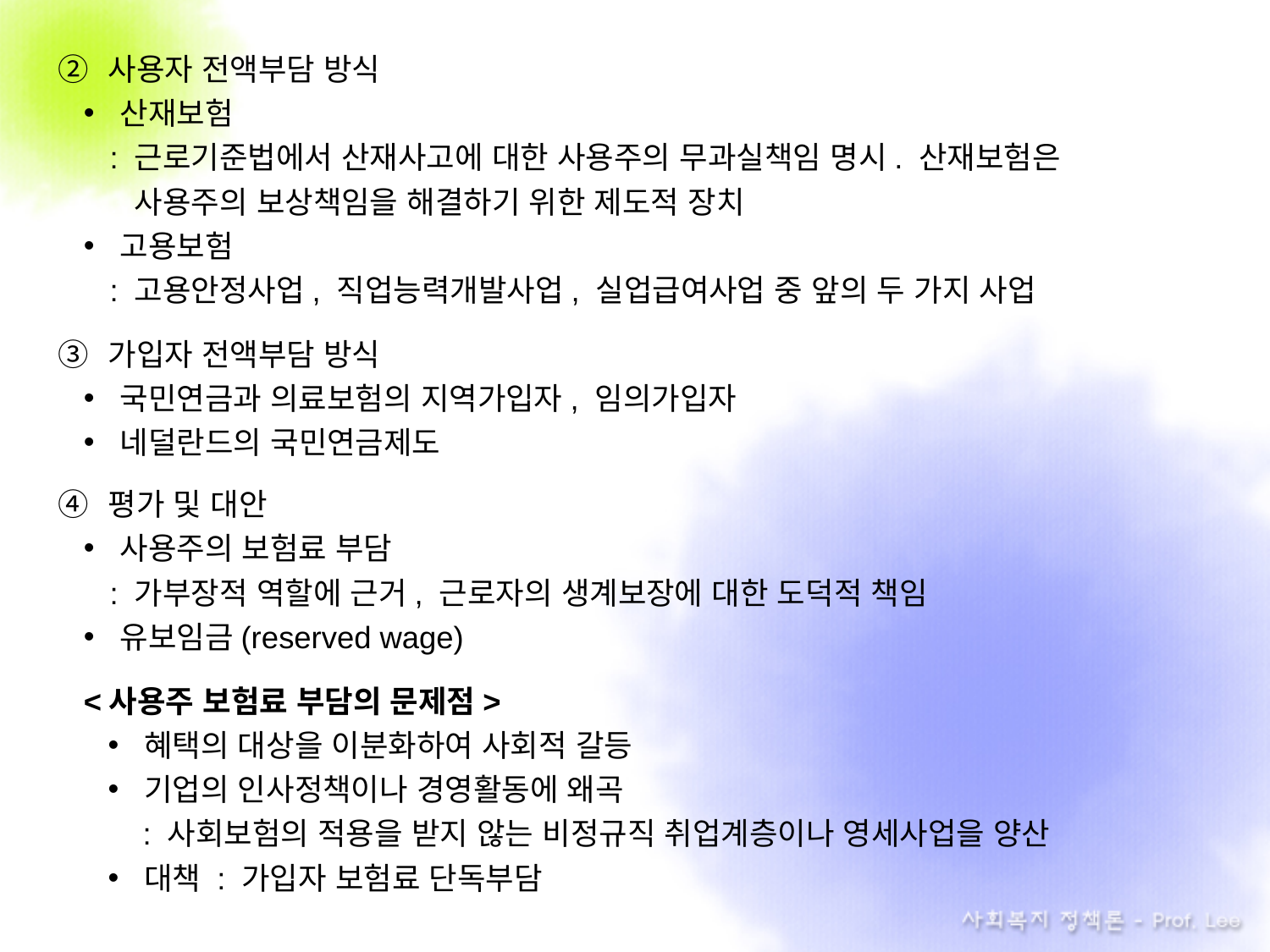

사용자 전액부담 방식
산재보험
   : 근로기준법에서 산재사고에 대한 사용주의 무과실책임 명시. 산재보험은
   . 사용주의 보상책임을 해결하기 위한 제도적 장치
고용보험
   : 고용안정사업, 직업능력개발사업, 실업급여사업 중 앞의 두 가지 사업

가입자 전액부담 방식
국민연금과 의료보험의 지역가입자, 임의가입자
네덜란드의 국민연금제도

평가 및 대안
사용주의 보험료 부담
   : 가부장적 역할에 근거, 근로자의 생계보장에 대한 도덕적 책임
유보임금(reserved wage)

<사용주 보험료 부담의 문제점>
혜택의 대상을 이분화하여 사회적 갈등
기업의 인사정책이나 경영활동에 왜곡
    : 사회보험의 적용을 받지 않는 비정규직 취업계층이나 영세사업을 양산
대책 : 가입자 보험료 단독부담